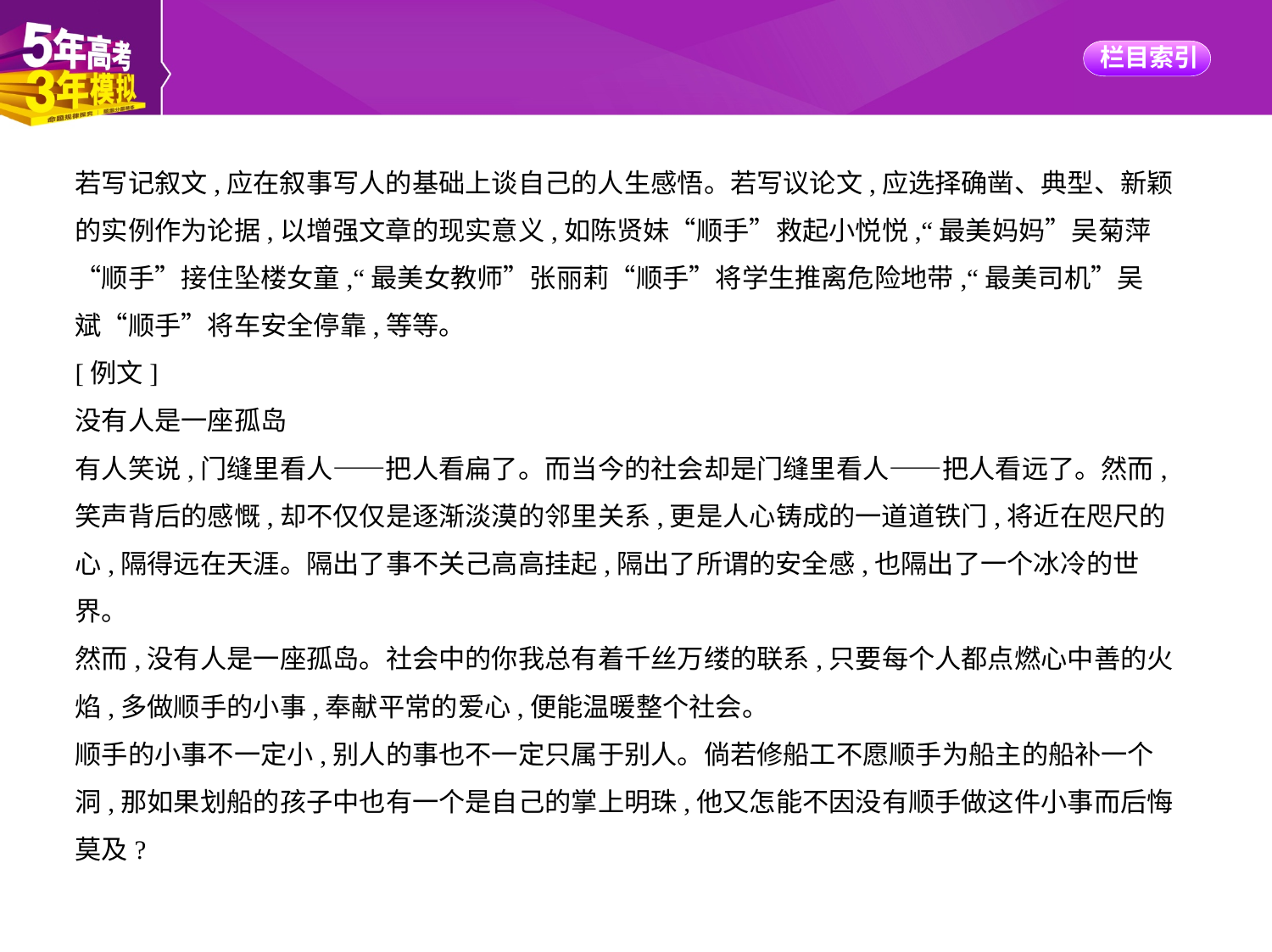

若写记叙文,应在叙事写人的基础上谈自己的人生感悟。若写议论文,应选择确凿、典型、新颖
的实例作为论据,以增强文章的现实意义,如陈贤妹“顺手”救起小悦悦,“最美妈妈”吴菊萍
“顺手”接住坠楼女童,“最美女教师”张丽莉“顺手”将学生推离危险地带,“最美司机”吴
斌“顺手”将车安全停靠,等等。
[例文]
没有人是一座孤岛
有人笑说,门缝里看人——把人看扁了。而当今的社会却是门缝里看人——把人看远了。然而,
笑声背后的感慨,却不仅仅是逐渐淡漠的邻里关系,更是人心铸成的一道道铁门,将近在咫尺的
心,隔得远在天涯。隔出了事不关己高高挂起,隔出了所谓的安全感,也隔出了一个冰冷的世
界。
然而,没有人是一座孤岛。社会中的你我总有着千丝万缕的联系,只要每个人都点燃心中善的火
焰,多做顺手的小事,奉献平常的爱心,便能温暖整个社会。
顺手的小事不一定小,别人的事也不一定只属于别人。倘若修船工不愿顺手为船主的船补一个
洞,那如果划船的孩子中也有一个是自己的掌上明珠,他又怎能不因没有顺手做这件小事而后悔
莫及?